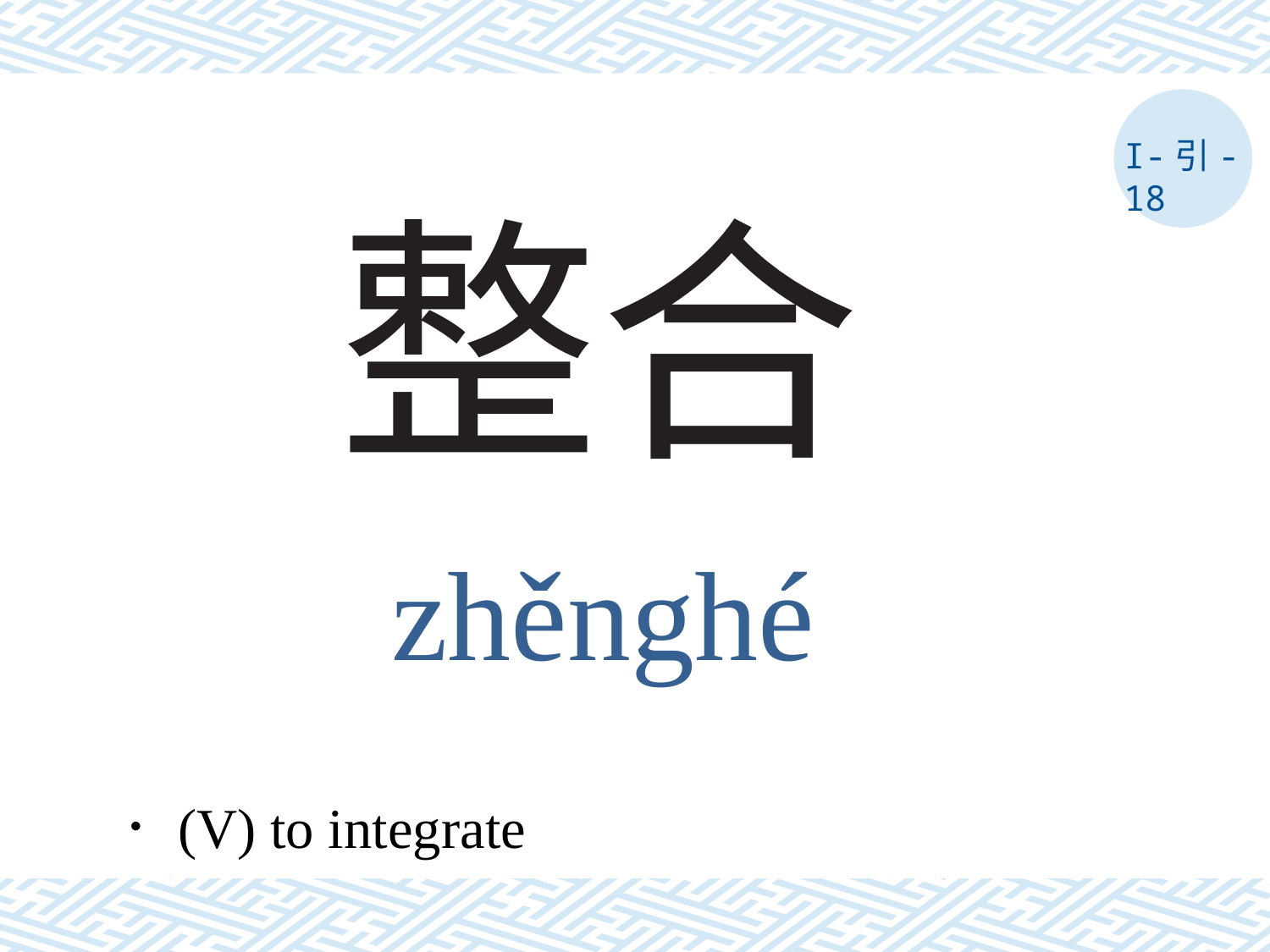

I-引-18

# 整合
zhěnghé
．(V) to integrate